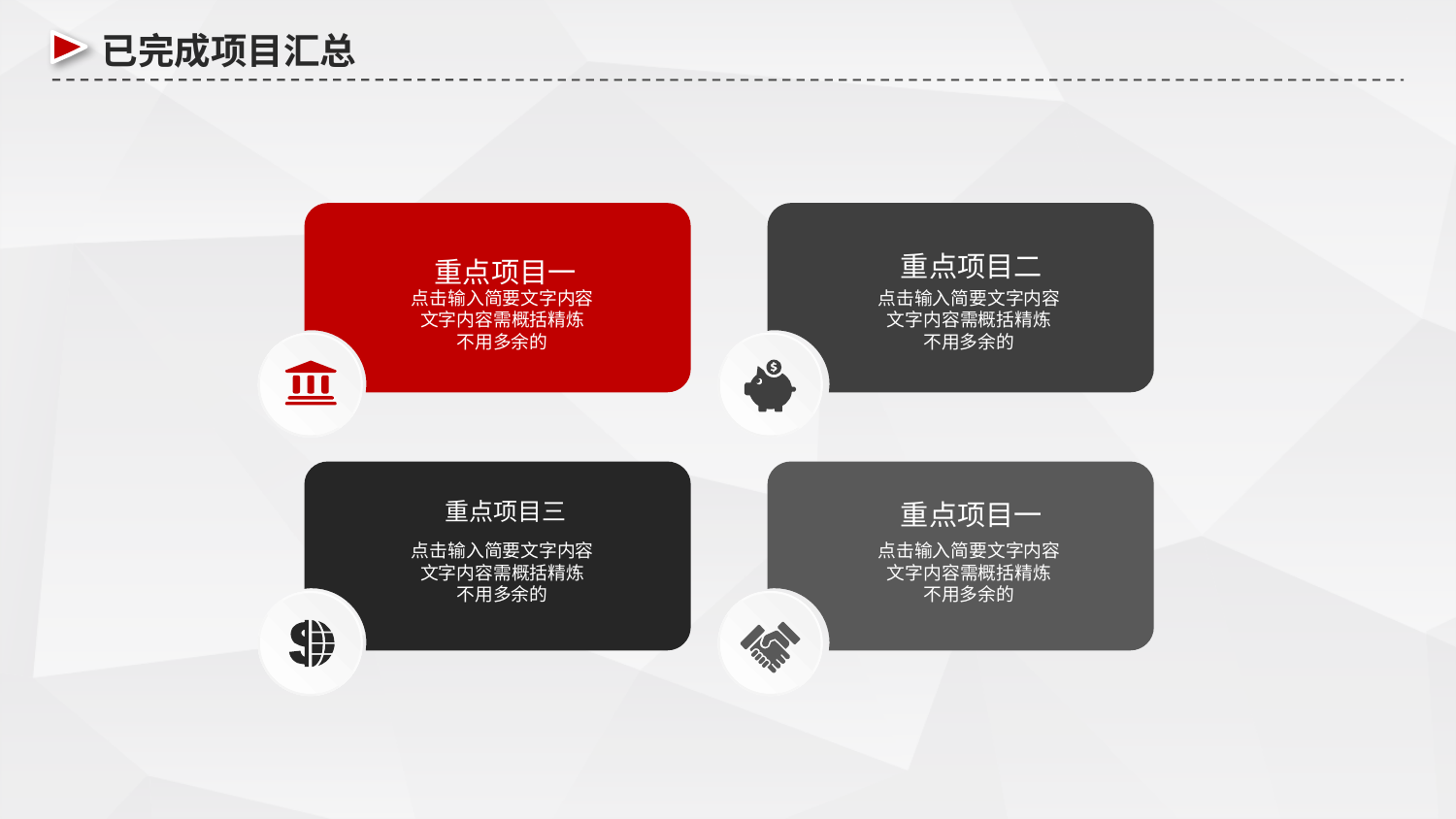

已完成项目汇总

重点项目二
点击输入简要文字内容
文字内容需概括精炼
不用多余的
重点项目一
点击输入简要文字内容
文字内容需概括精炼
不用多余的

重点项目三
点击输入简要文字内容
文字内容需概括精炼
不用多余的
重点项目一
点击输入简要文字内容
文字内容需概括精炼
不用多余的